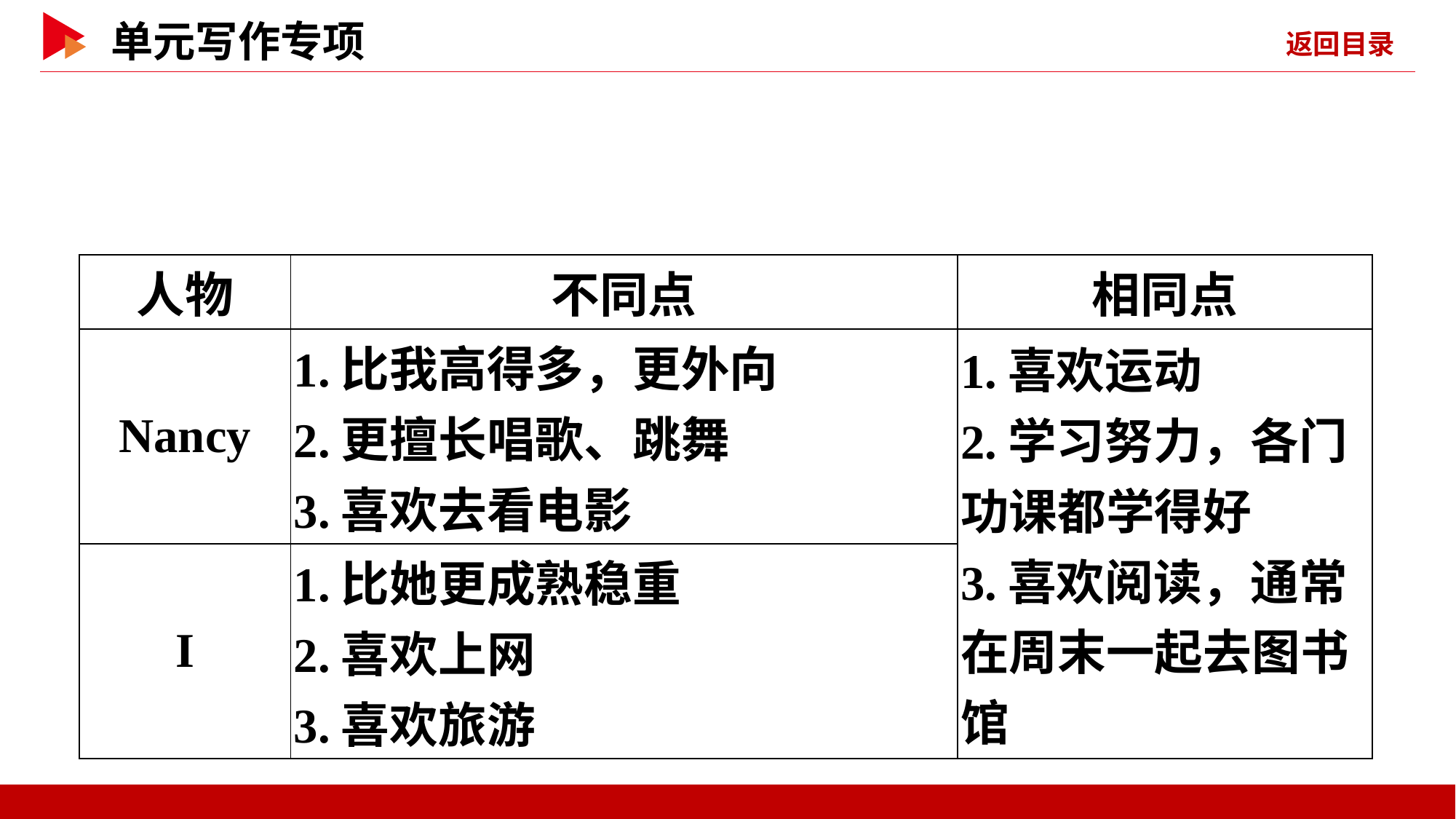

| 人物 | 不同点 | 相同点 |
| --- | --- | --- |
| Nancy | 1.比我高得多，更外向 2.更擅长唱歌、跳舞 3.喜欢去看电影 | 1.喜欢运动 2.学习努力，各门功课都学得好 3.喜欢阅读，通常在周末一起去图书馆 |
| I | 1.比她更成熟稳重 2.喜欢上网 3.喜欢旅游 |  |